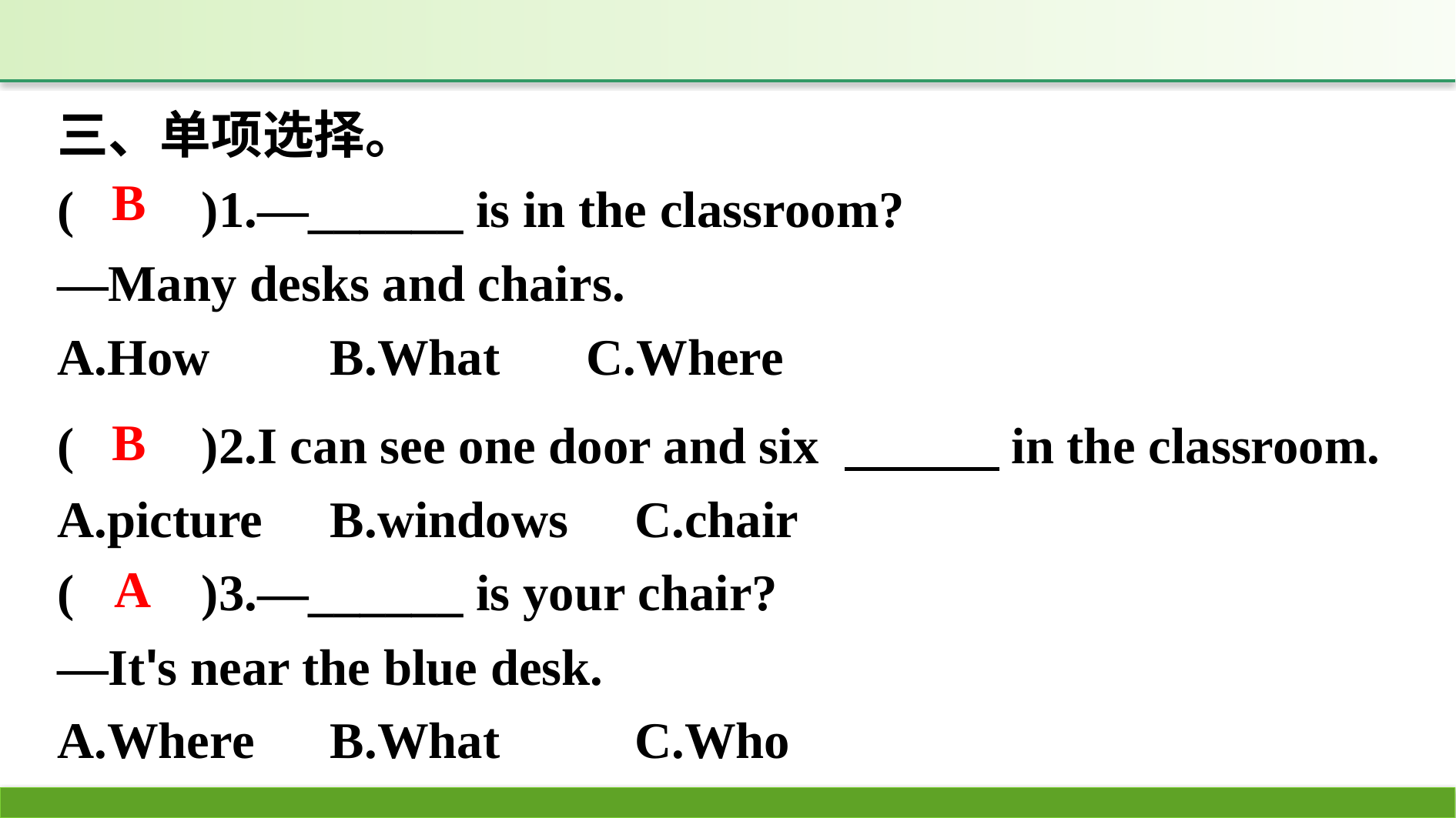

三、单项选择。
(　　)1.—______ is in the classroom?
—Many desks and chairs.
A.How	B.What	C.Where
B
(　　)2.I can see one door and six 　　　in the classroom.
A.picture	B.windows		C.chair
(　　)3.—______ is your chair?
—It's near the blue desk.
A.Where	B.What		C.Who
B
A